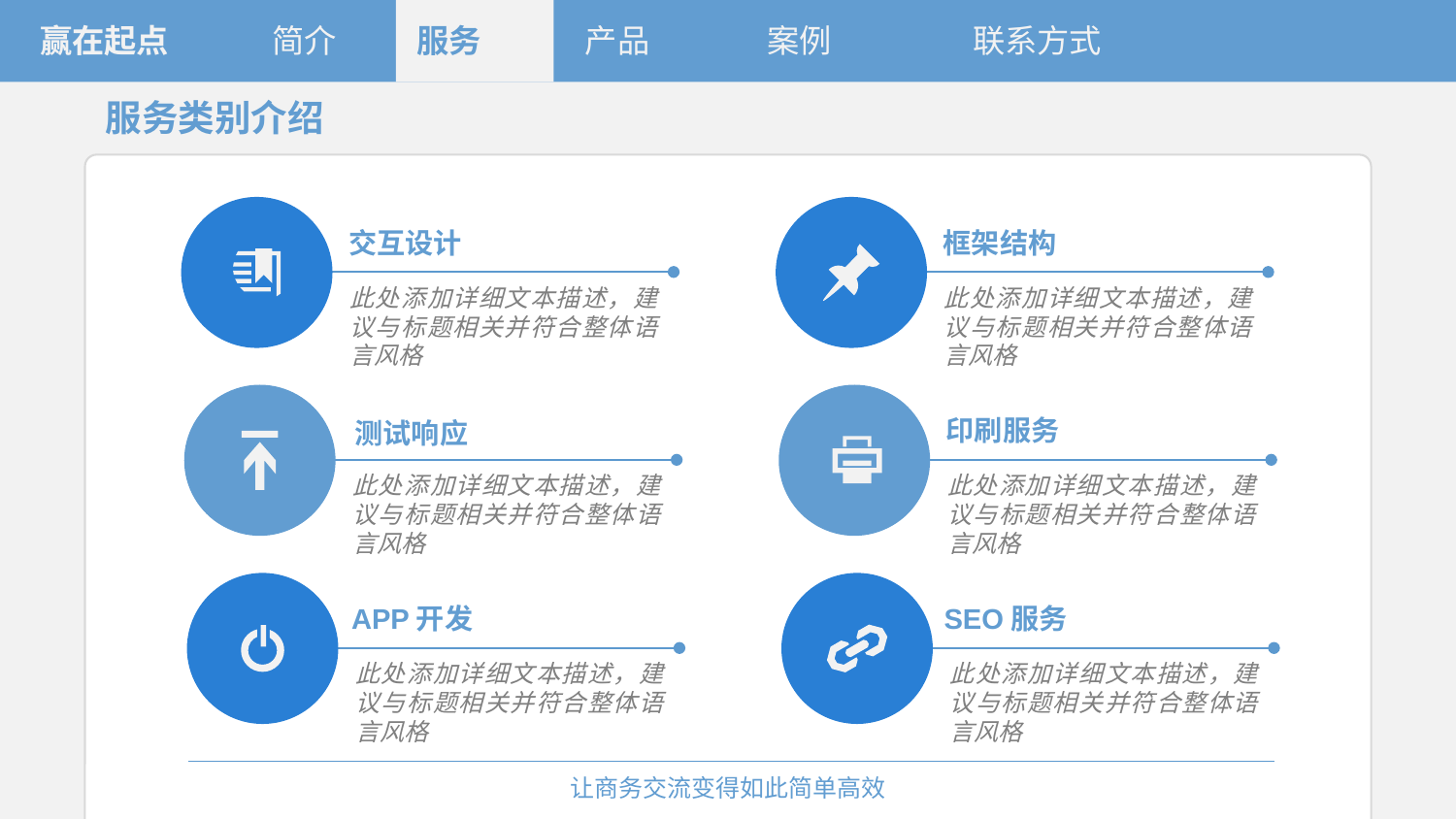

赢在起点
简介
服务
产品
案例
联系方式

服务类别介绍

交互设计
框架结构

此处添加详细文本描述，建议与标题相关并符合整体语言风格
此处添加详细文本描述，建议与标题相关并符合整体语言风格

印刷服务
测试响应

此处添加详细文本描述，建议与标题相关并符合整体语言风格
此处添加详细文本描述，建议与标题相关并符合整体语言风格

APP开发
SEO服务

此处添加详细文本描述，建议与标题相关并符合整体语言风格
此处添加详细文本描述，建议与标题相关并符合整体语言风格
让商务交流变得如此简单高效